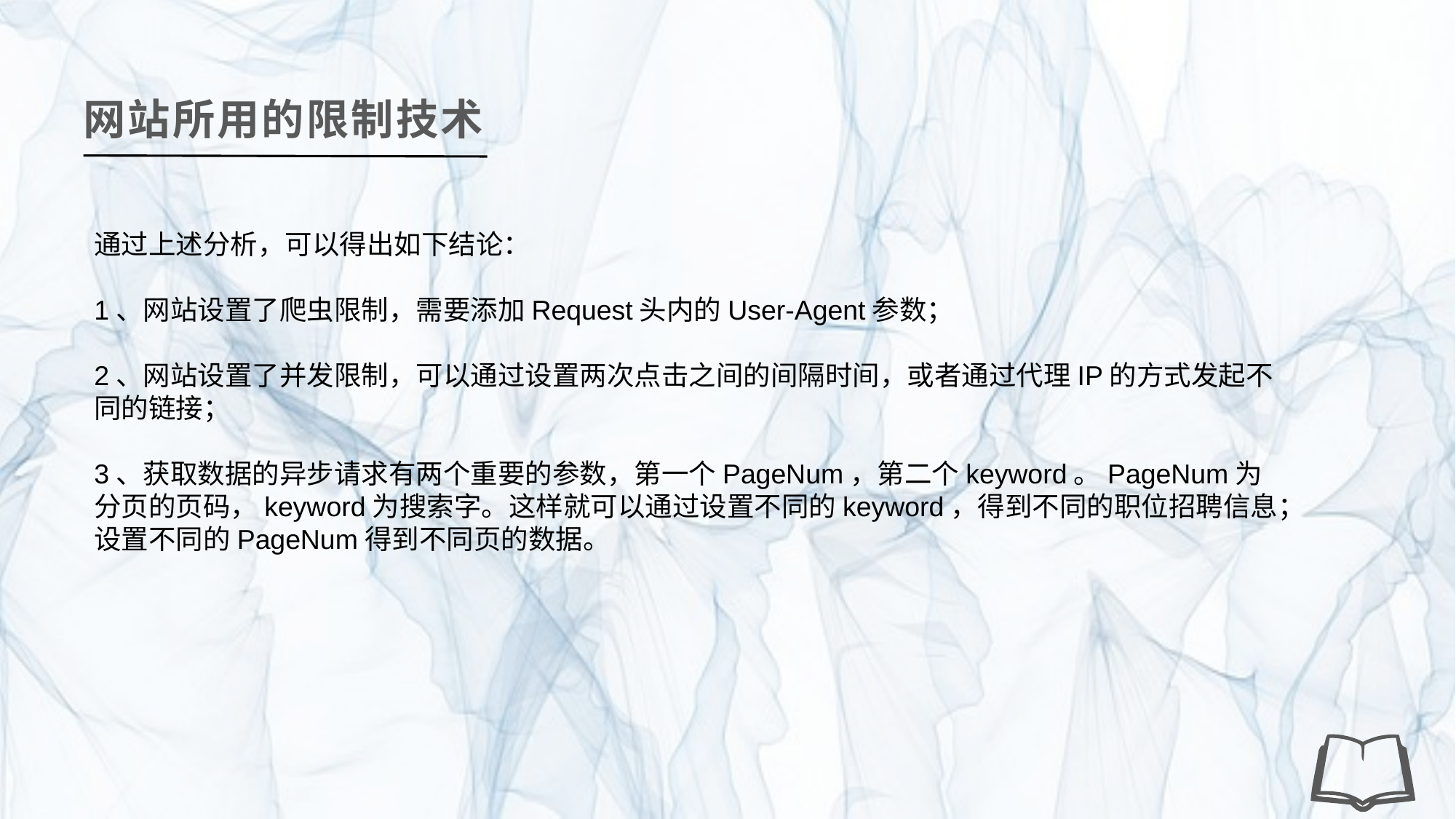

网站所用的限制技术
通过上述分析，可以得出如下结论：

1、网站设置了爬虫限制，需要添加Request头内的User-Agent参数；

2、网站设置了并发限制，可以通过设置两次点击之间的间隔时间，或者通过代理IP的方式发起不同的链接；

3、获取数据的异步请求有两个重要的参数，第一个PageNum，第二个keyword。PageNum为分页的页码，keyword为搜索字。这样就可以通过设置不同的keyword，得到不同的职位招聘信息；设置不同的PageNum得到不同页的数据。

35